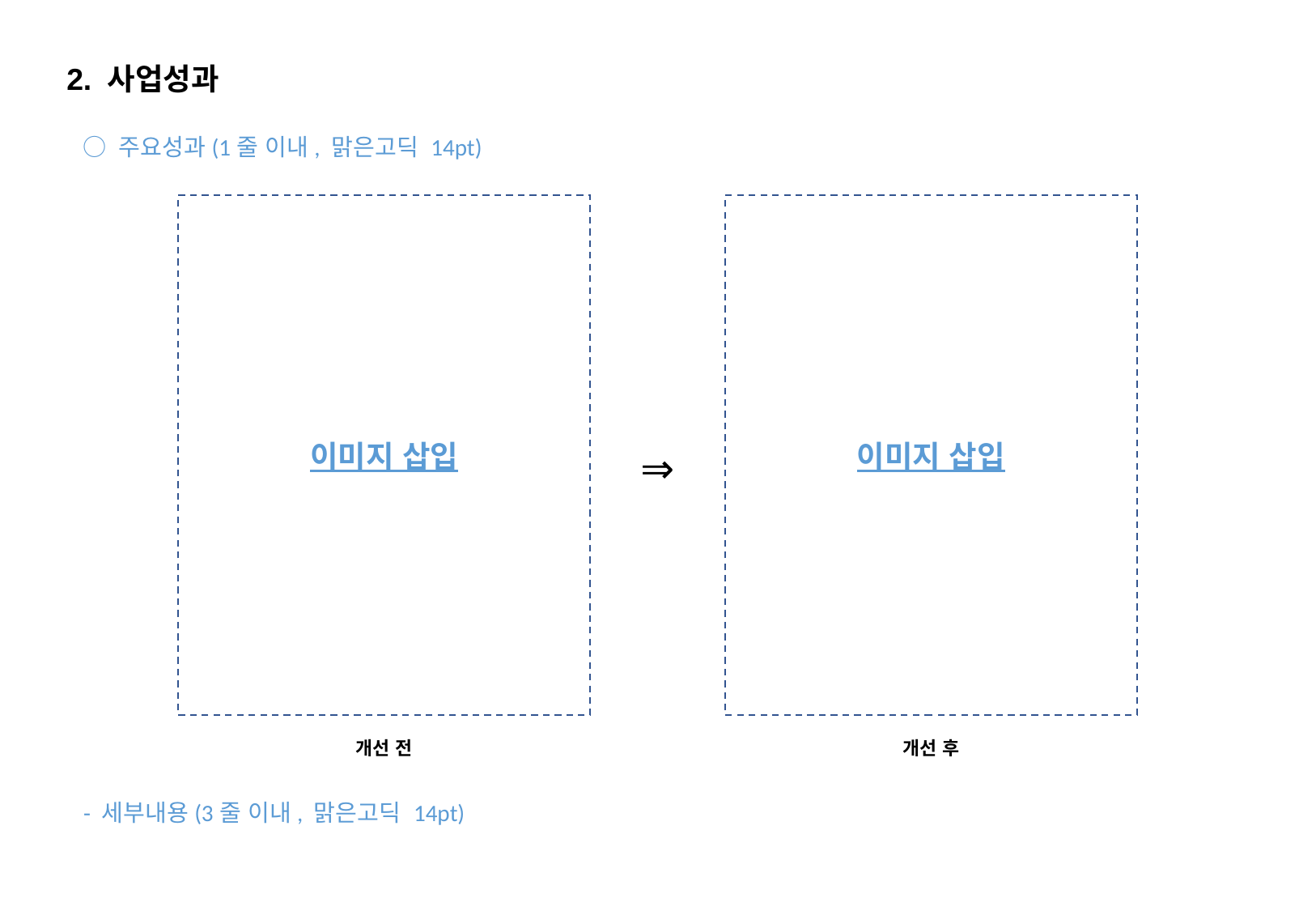

2. 사업성과
○ 주요성과(1줄 이내, 맑은고딕 14pt)
이미지 삽입
이미지 삽입
⇒
개선 전
개선 후
- 세부내용(3줄 이내, 맑은고딕 14pt)